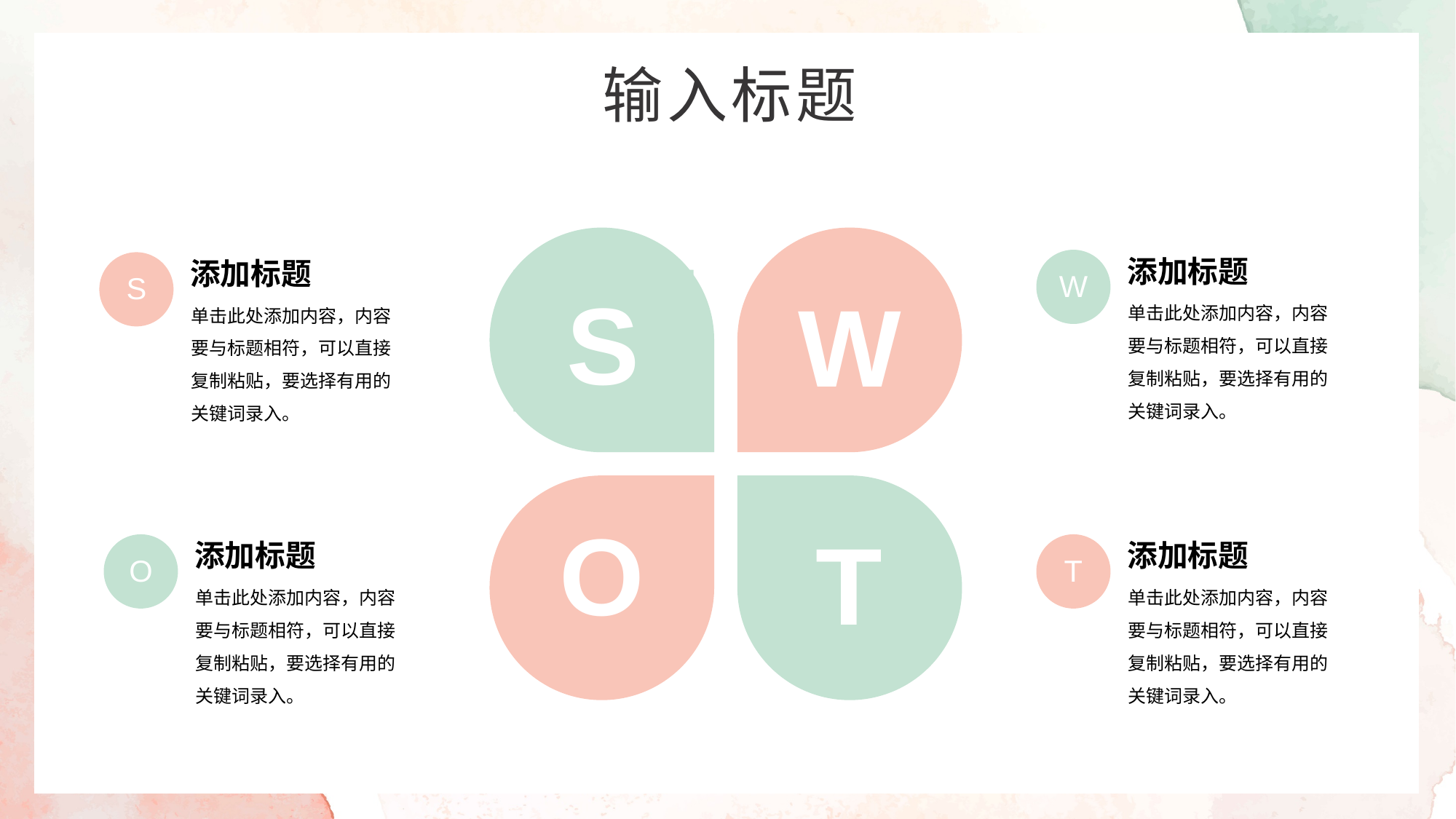

输入标题

S

W

添加标题
W
单击此处添加内容，内容要与标题相符，可以直接复制粘贴，要选择有用的关键词录入。

添加标题
S
单击此处添加内容，内容要与标题相符，可以直接复制粘贴，要选择有用的关键词录入。

O

T

添加标题
O
单击此处添加内容，内容要与标题相符，可以直接复制粘贴，要选择有用的关键词录入。

添加标题
T
单击此处添加内容，内容要与标题相符，可以直接复制粘贴，要选择有用的关键词录入。